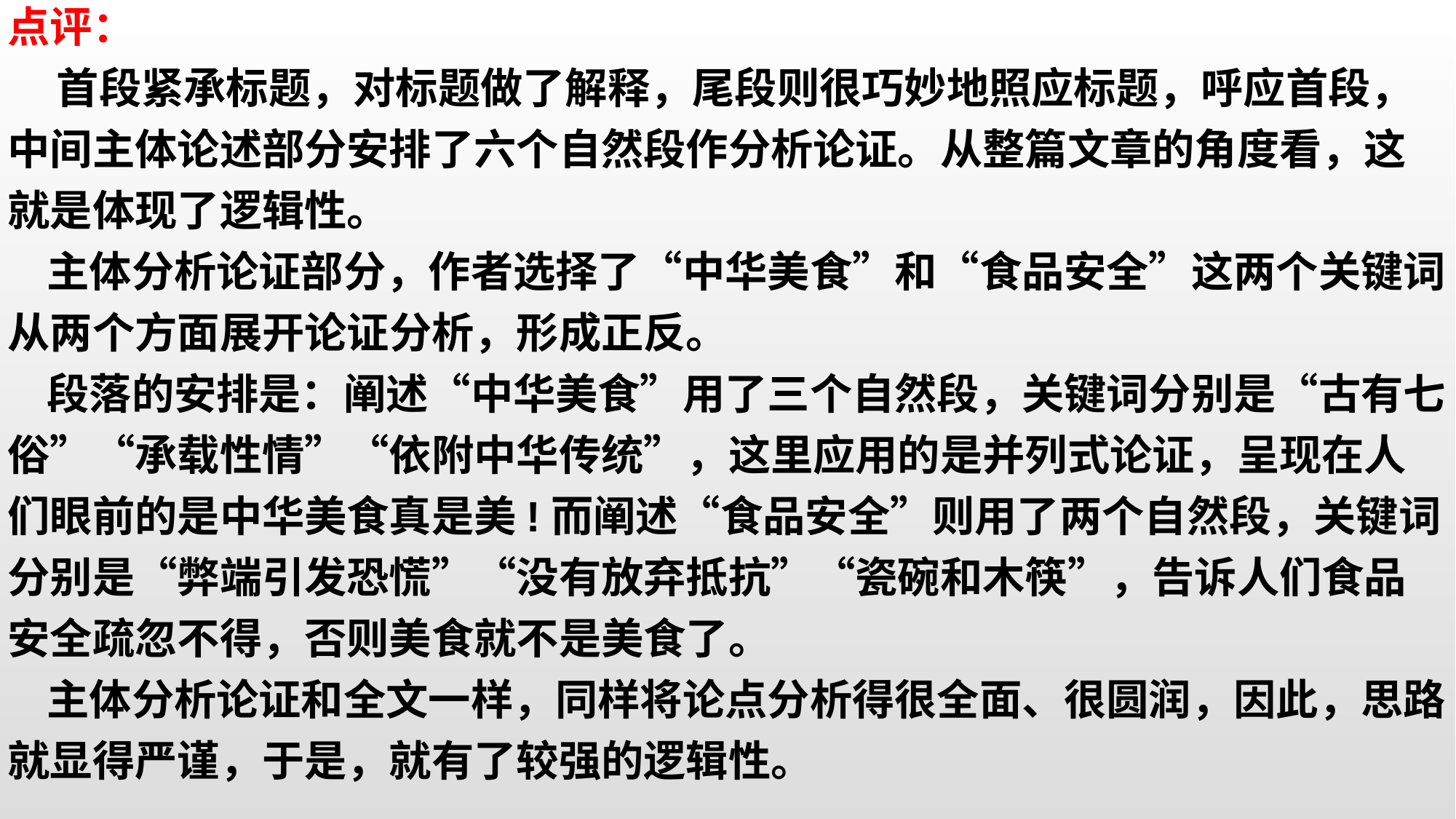

点评：
    首段紧承标题，对标题做了解释，尾段则很巧妙地照应标题，呼应首段，中间主体论述部分安排了六个自然段作分析论证。从整篇文章的角度看，这就是体现了逻辑性。
   主体分析论证部分，作者选择了“中华美食”和“食品安全”这两个关键词从两个方面展开论证分析，形成正反。
   段落的安排是：阐述“中华美食”用了三个自然段，关键词分别是“古有七俗”“承载性情”“依附中华传统”，这里应用的是并列式论证，呈现在人们眼前的是中华美食真是美!而阐述“食品安全”则用了两个自然段，关键词分别是“弊端引发恐慌”“没有放弃抵抗”“瓷碗和木筷”，告诉人们食品安全疏忽不得，否则美食就不是美食了。
   主体分析论证和全文一样，同样将论点分析得很全面、很圆润，因此，思路就显得严谨，于是，就有了较强的逻辑性。